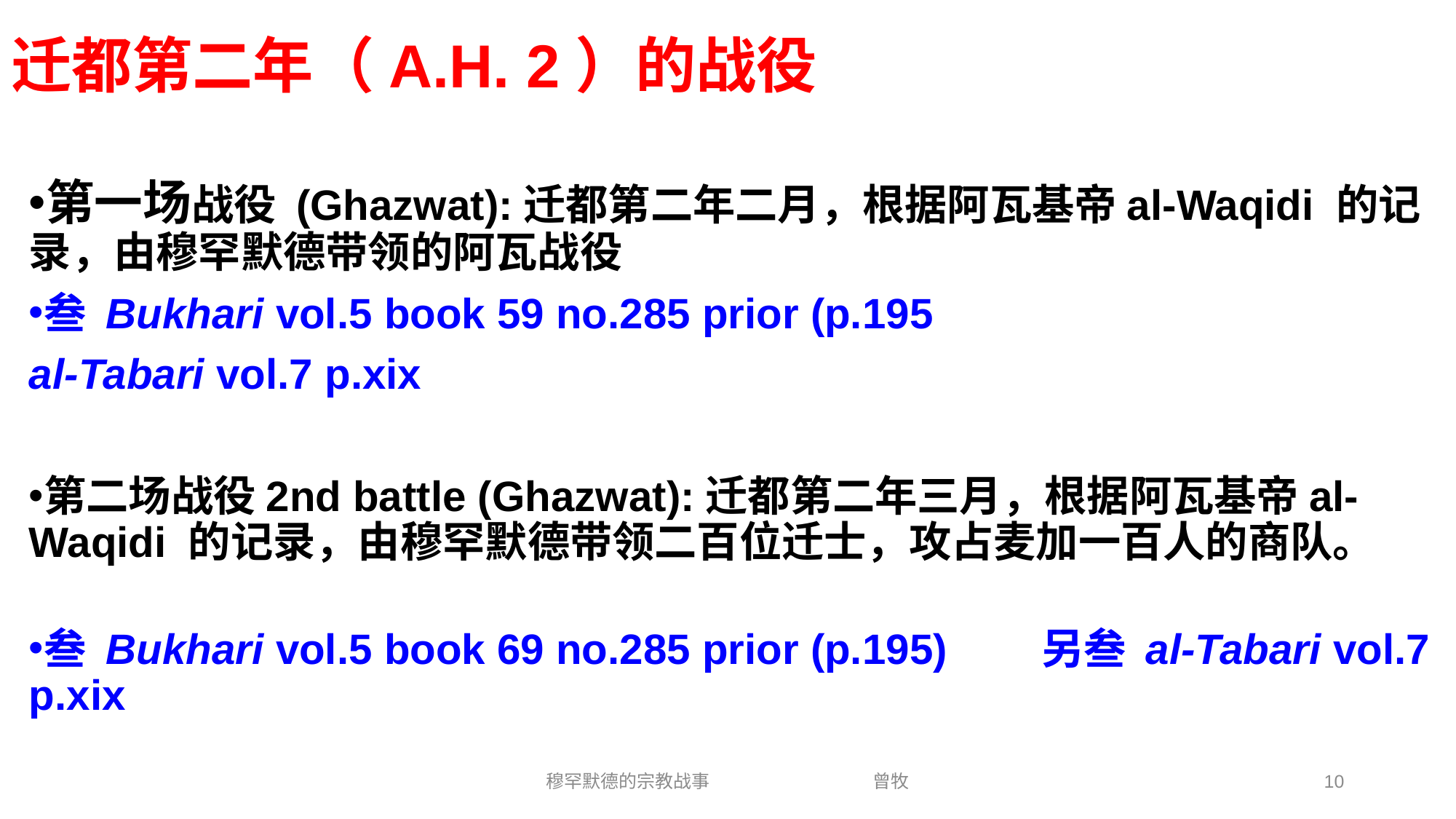

# 迁都第二年（A.H. 2）的战役
第一场战役 (Ghazwat):迁都第二年二月，根据阿瓦基帝al-Waqidi 的记录，由穆罕默德带领的阿瓦战役
叁 Bukhari vol.5 book 59 no.285 prior (p.195
al-Tabari vol.7 p.xix

第二场战役2nd battle (Ghazwat):迁都第二年三月，根据阿瓦基帝al-Waqidi 的记录，由穆罕默德带领二百位迁士，攻占麦加一百人的商队。
叁 Bukhari vol.5 book 69 no.285 prior (p.195)       另叁 al-Tabari vol.7 p.xix
穆罕默德的宗教战事                             曾牧
10